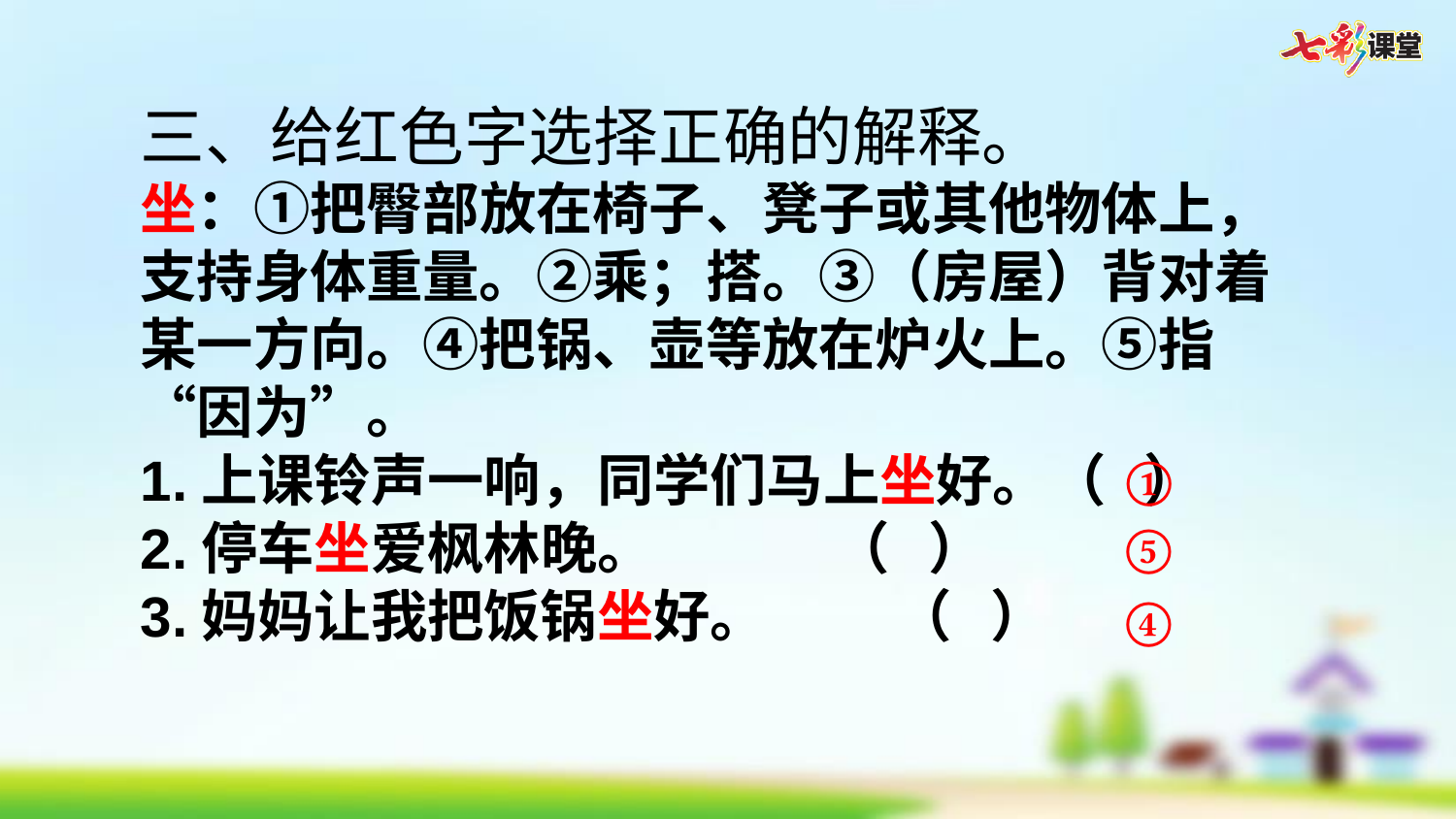

三、给红色字选择正确的解释。
坐：①把臀部放在椅子、凳子或其他物体上，支持身体重量。②乘；搭。③（房屋）背对着某一方向。④把锅、壶等放在炉火上。⑤指“因为”。
1.上课铃声一响，同学们马上坐好。（   ）
2.停车坐爱枫林晚。              （   ）
3.妈妈让我把饭锅坐好。          （   ）
①
⑤
④